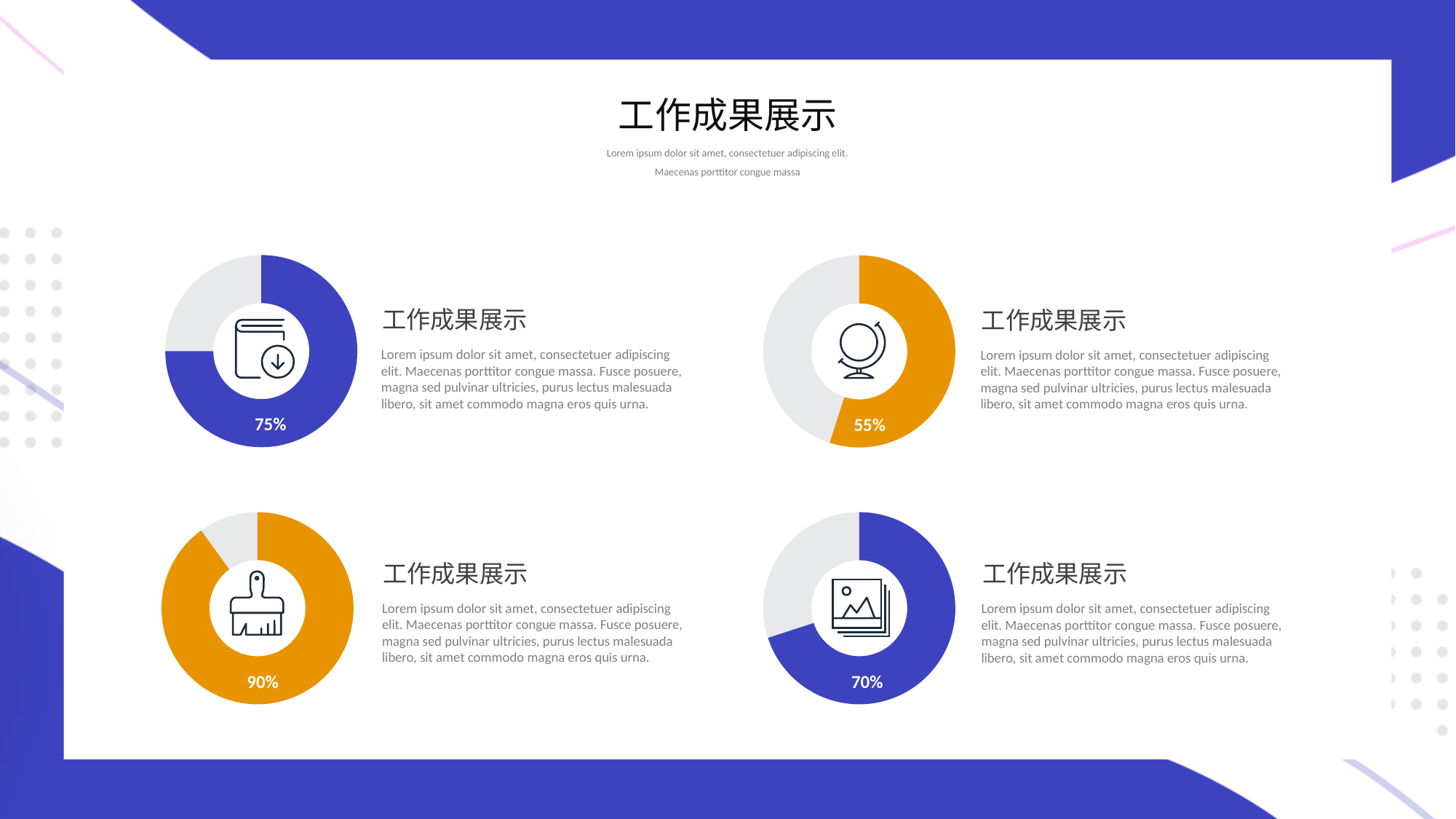

工作成果展示
Lorem ipsum dolor sit amet, consectetuer adipiscing elit. Maecenas porttitor congue massa

### Chart

| Category | Sales |
|---|---|
| 1st Qtr | 75.0 |
| 2nd Qtr | 25.0 |

### Chart

| Category | Sales |
|---|---|
| 1st Qtr | 55.0 |
| 2nd Qtr | 45.0 |
工作成果展示
工作成果展示

Lorem ipsum dolor sit amet, consectetuer adipiscing elit. Maecenas porttitor congue massa. Fusce posuere, magna sed pulvinar ultricies, purus lectus malesuada libero, sit amet commodo magna eros quis urna.
Lorem ipsum dolor sit amet, consectetuer adipiscing elit. Maecenas porttitor congue massa. Fusce posuere, magna sed pulvinar ultricies, purus lectus malesuada libero, sit amet commodo magna eros quis urna.
75%
55%

### Chart

| Category | Sales |
|---|---|
| 1st Qtr | 90.0 |
| 2nd Qtr | 10.0 |

### Chart

| Category | Sales |
|---|---|
| 1st Qtr | 70.0 |
| 2nd Qtr | 30.0 |
工作成果展示
工作成果展示

Lorem ipsum dolor sit amet, consectetuer adipiscing elit. Maecenas porttitor congue massa. Fusce posuere, magna sed pulvinar ultricies, purus lectus malesuada libero, sit amet commodo magna eros quis urna.
Lorem ipsum dolor sit amet, consectetuer adipiscing elit. Maecenas porttitor congue massa. Fusce posuere, magna sed pulvinar ultricies, purus lectus malesuada libero, sit amet commodo magna eros quis urna.
90%
70%